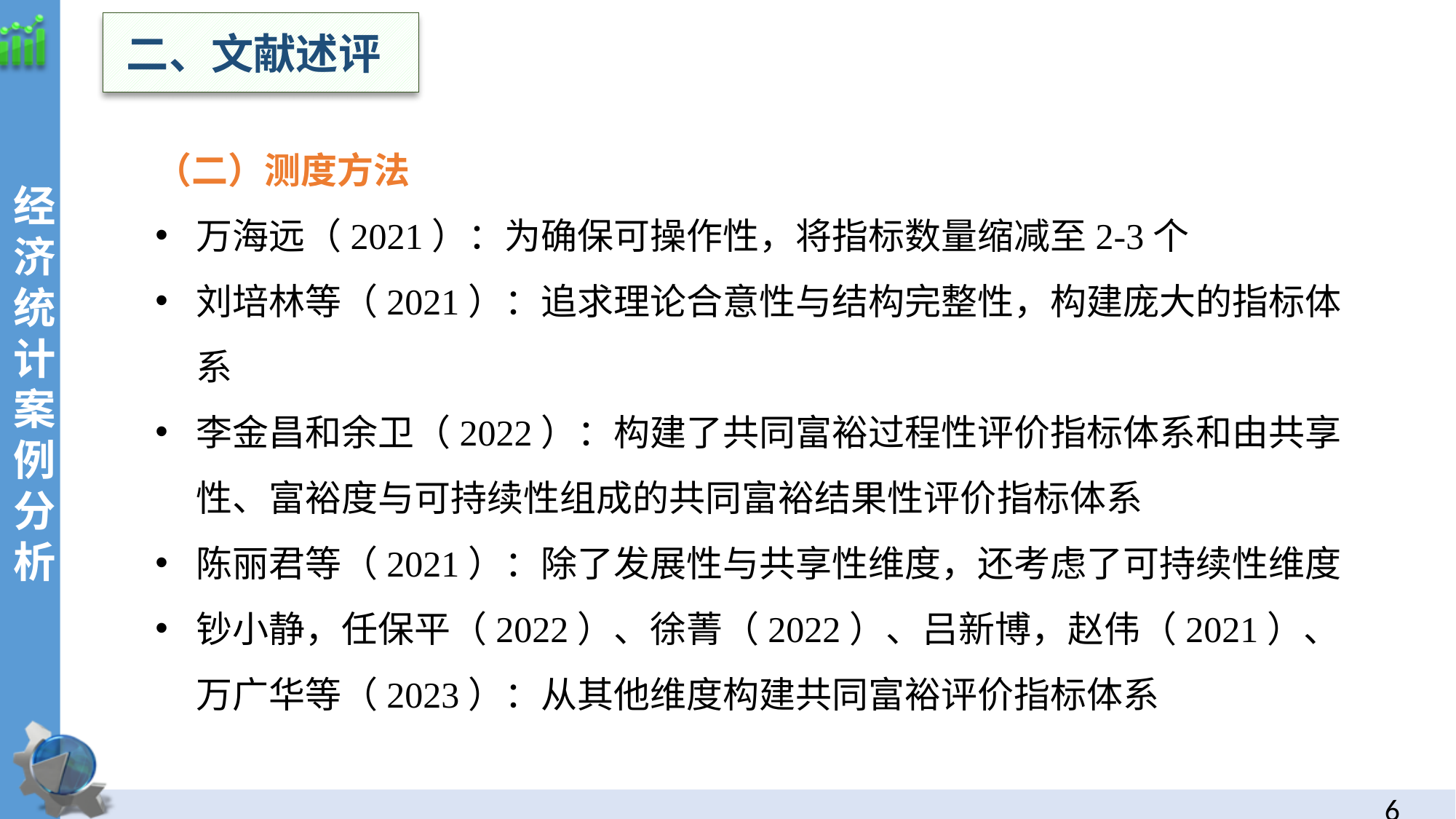

二、文献述评
经济统计案例分析

（二）测度方法
万海远（2021）：为确保可操作性，将指标数量缩减至2-3个
刘培林等（2021）：追求理论合意性与结构完整性，构建庞大的指标体系
李金昌和余卫（2022）：构建了共同富裕过程性评价指标体系和由共享性、富裕度与可持续性组成的共同富裕结果性评价指标体系
陈丽君等（2021）：除了发展性与共享性维度，还考虑了可持续性维度
钞小静，任保平（2022）、徐菁（2022）、吕新博，赵伟（2021）、万广华等（2023）：从其他维度构建共同富裕评价指标体系
6